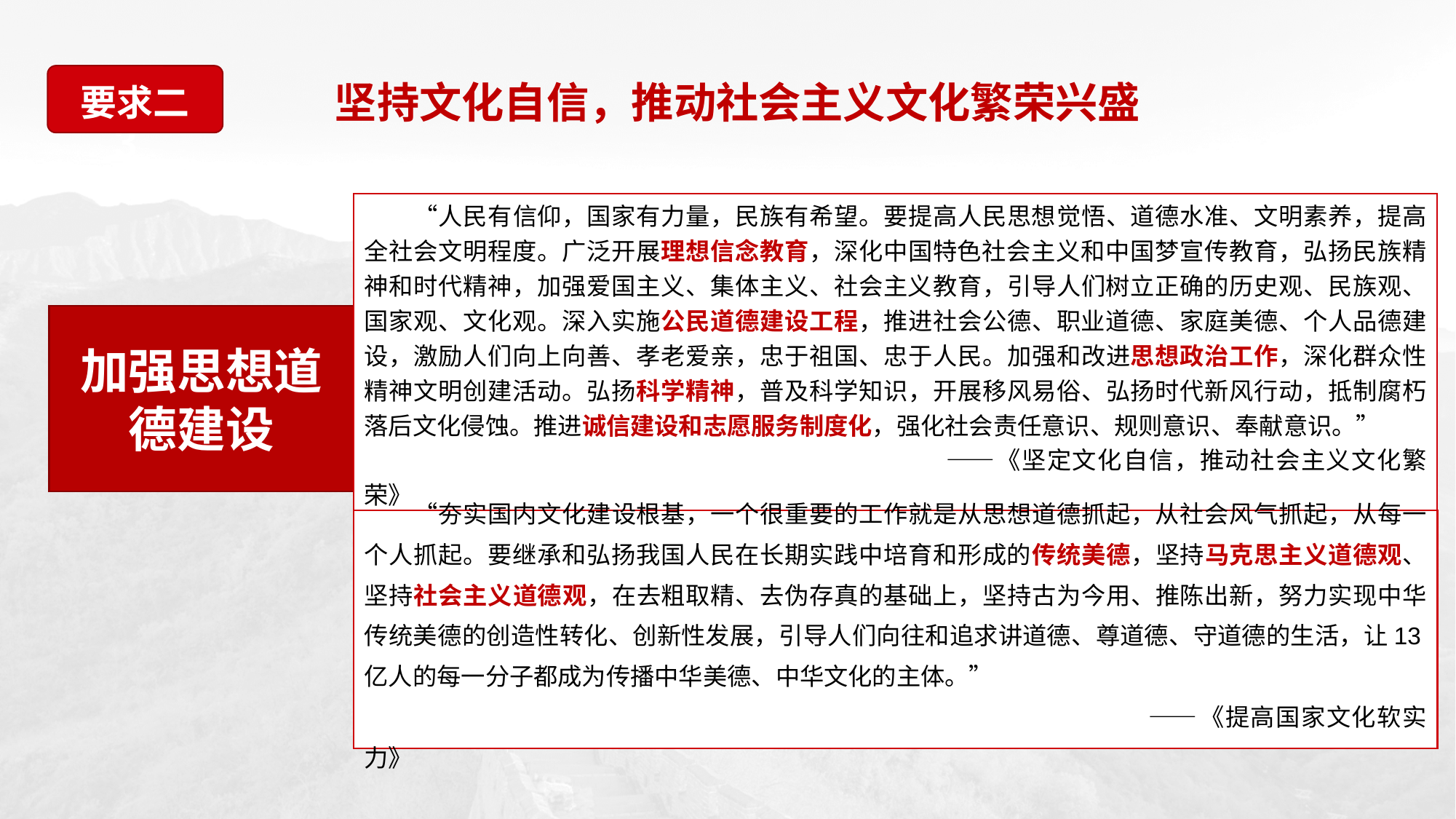

要求二
坚持文化自信，推动社会主义文化繁荣兴盛
3
　　“人民有信仰，国家有力量，民族有希望。要提高人民思想觉悟、道德水准、文明素养，提高全社会文明程度。广泛开展理想信念教育，深化中国特色社会主义和中国梦宣传教育，弘扬民族精神和时代精神，加强爱国主义、集体主义、社会主义教育，引导人们树立正确的历史观、民族观、国家观、文化观。深入实施公民道德建设工程，推进社会公德、职业道德、家庭美德、个人品德建设，激励人们向上向善、孝老爱亲，忠于祖国、忠于人民。加强和改进思想政治工作，深化群众性精神文明创建活动。弘扬科学精神，普及科学知识，开展移风易俗、弘扬时代新风行动，抵制腐朽落后文化侵蚀。推进诚信建设和志愿服务制度化，强化社会责任意识、规则意识、奉献意识。”
　　　　　　　　　　　　　　　　　　　　　　　——《坚定文化自信，推动社会主义文化繁荣》
加强思想道德建设
　　“夯实国内文化建设根基，一个很重要的工作就是从思想道德抓起，从社会风气抓起，从每一个人抓起。要继承和弘扬我国人民在长期实践中培育和形成的传统美德，坚持马克思主义道德观、坚持社会主义道德观，在去粗取精、去伪存真的基础上，坚持古为今用、推陈出新，努力实现中华传统美德的创造性转化、创新性发展，引导人们向往和追求讲道德、尊道德、守道德的生活，让13亿人的每一分子都成为传播中华美德、中华文化的主体。”
　　　　　　　　　　　　　　　　　　　　　　　　　　　　　　　——《提高国家文化软实力》